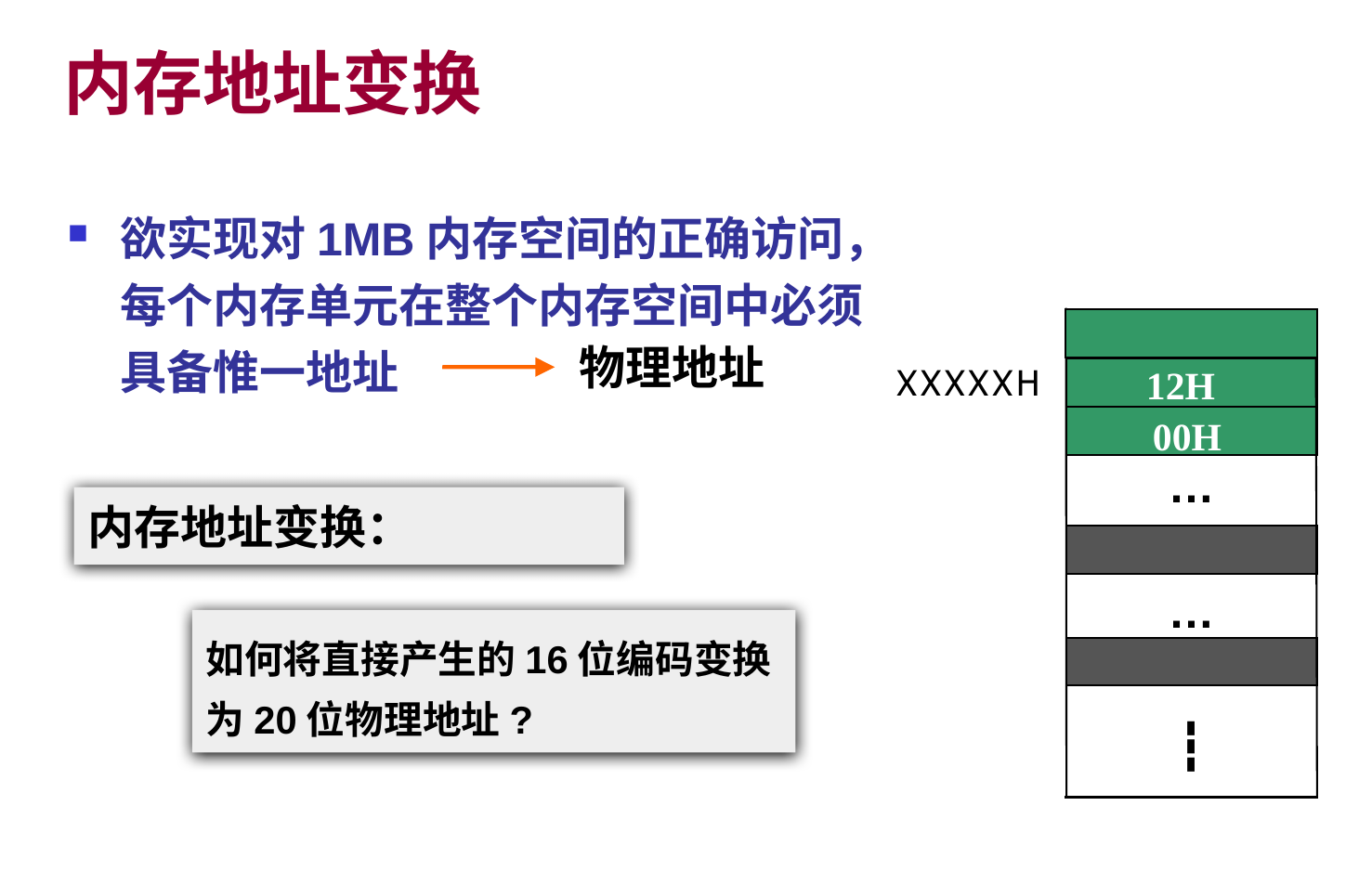

# 内存地址变换
欲实现对1MB内存空间的正确访问，每个内存单元在整个内存空间中必须具备惟一地址

12H

00H

…

…

┇
物理地址
XXXXXH

内存地址变换：
如何将直接产生的16位编码变换为20位物理地址?